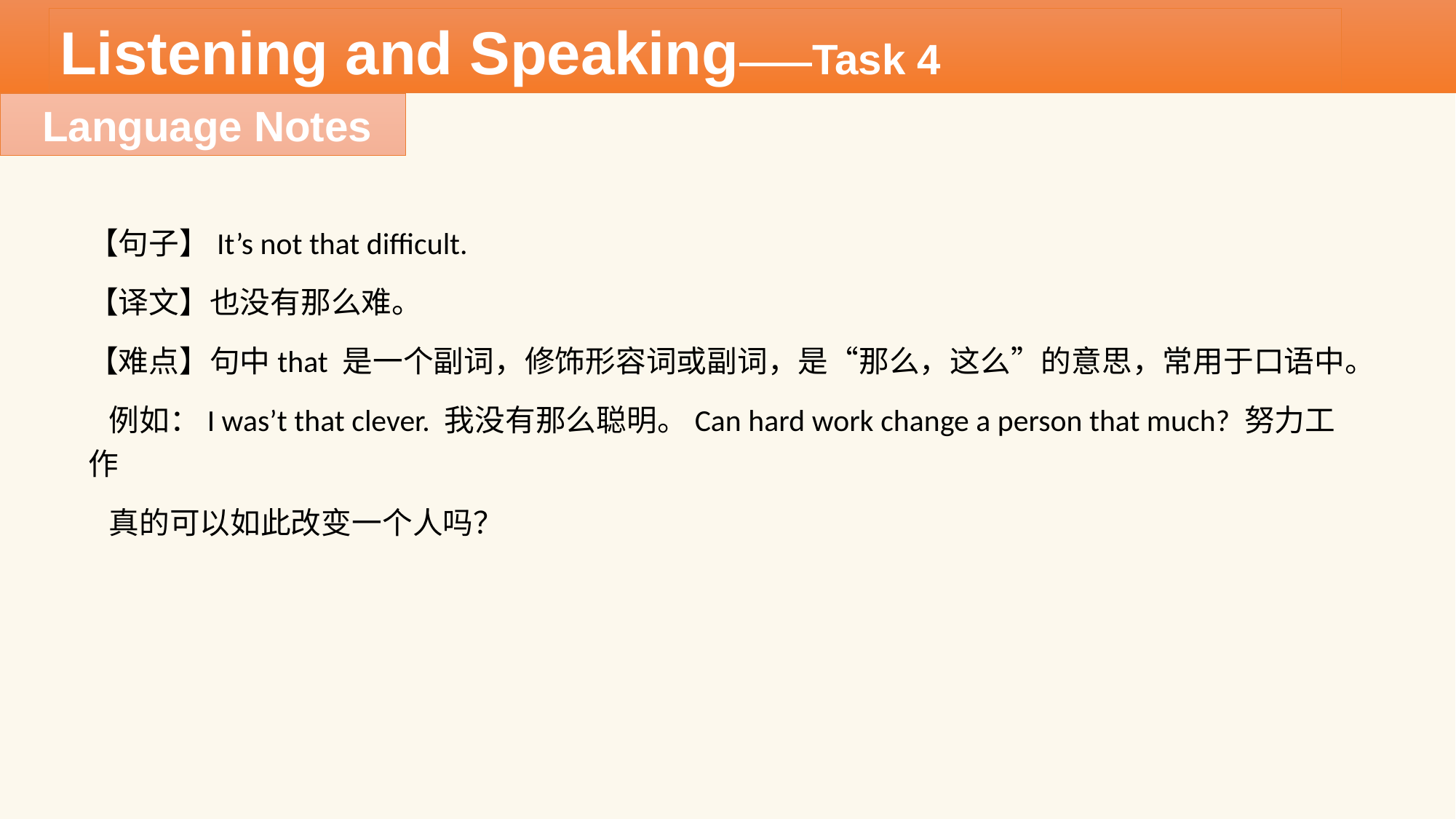

Listening and Speaking——Task 4
Language Notes
【句子】It’s not that difficult.
【译文】也没有那么难。
【难点】句中that 是一个副词，修饰形容词或副词，是“那么，这么”的意思，常用于口语中。
  例如：I was’t that clever. 我没有那么聪明。Can hard work change a person that much? 努力工作
  真的可以如此改变一个人吗？